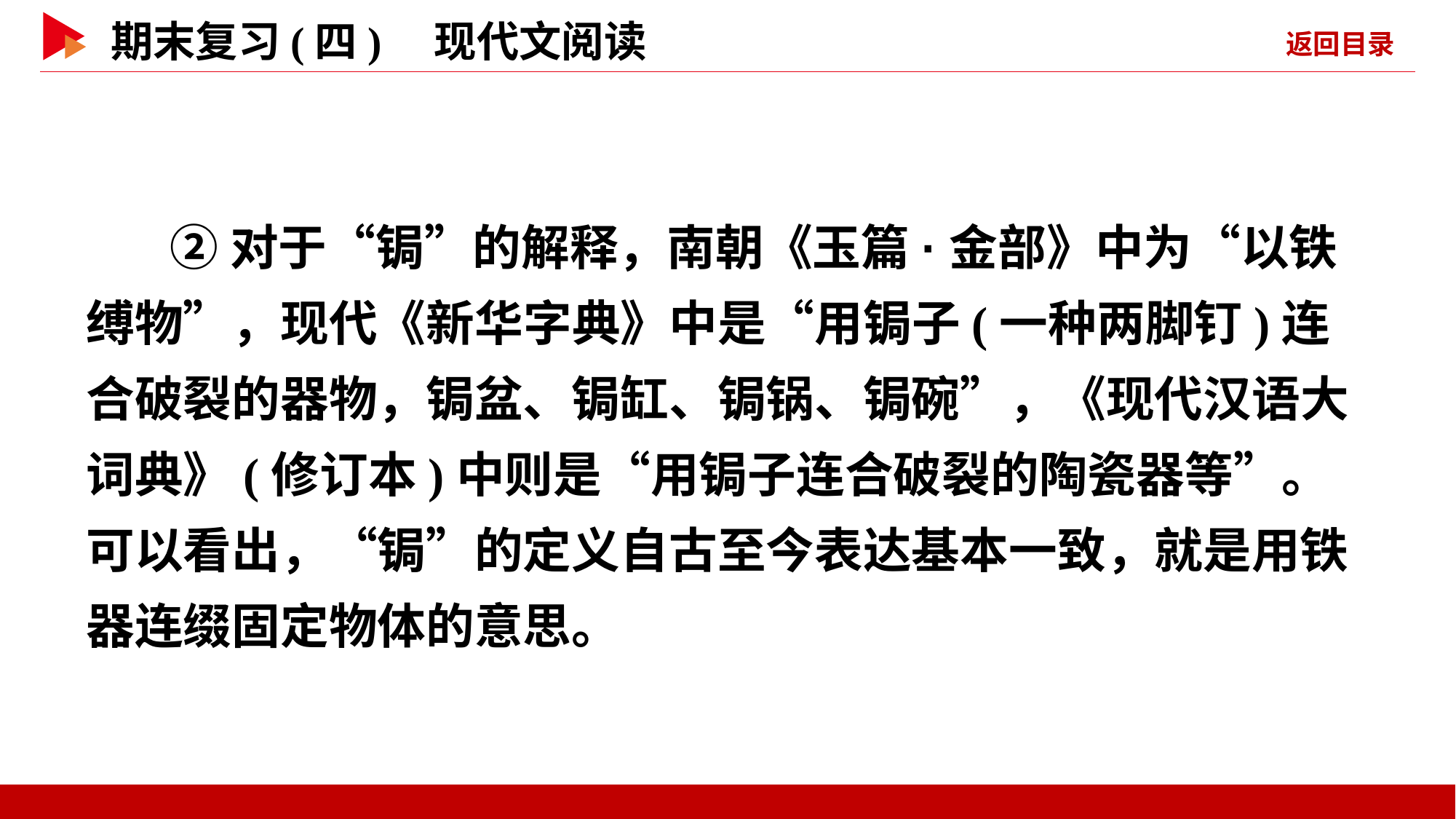

②对于“锔”的解释，南朝《玉篇·金部》中为“以铁缚物”，现代《新华字典》中是“用锔子(一种两脚钉)连合破裂的器物，锔盆、锔缸、锔锅、锔碗”，《现代汉语大词典》(修订本)中则是“用锔子连合破裂的陶瓷器等”。可以看出，“锔”的定义自古至今表达基本一致，就是用铁器连缀固定物体的意思。